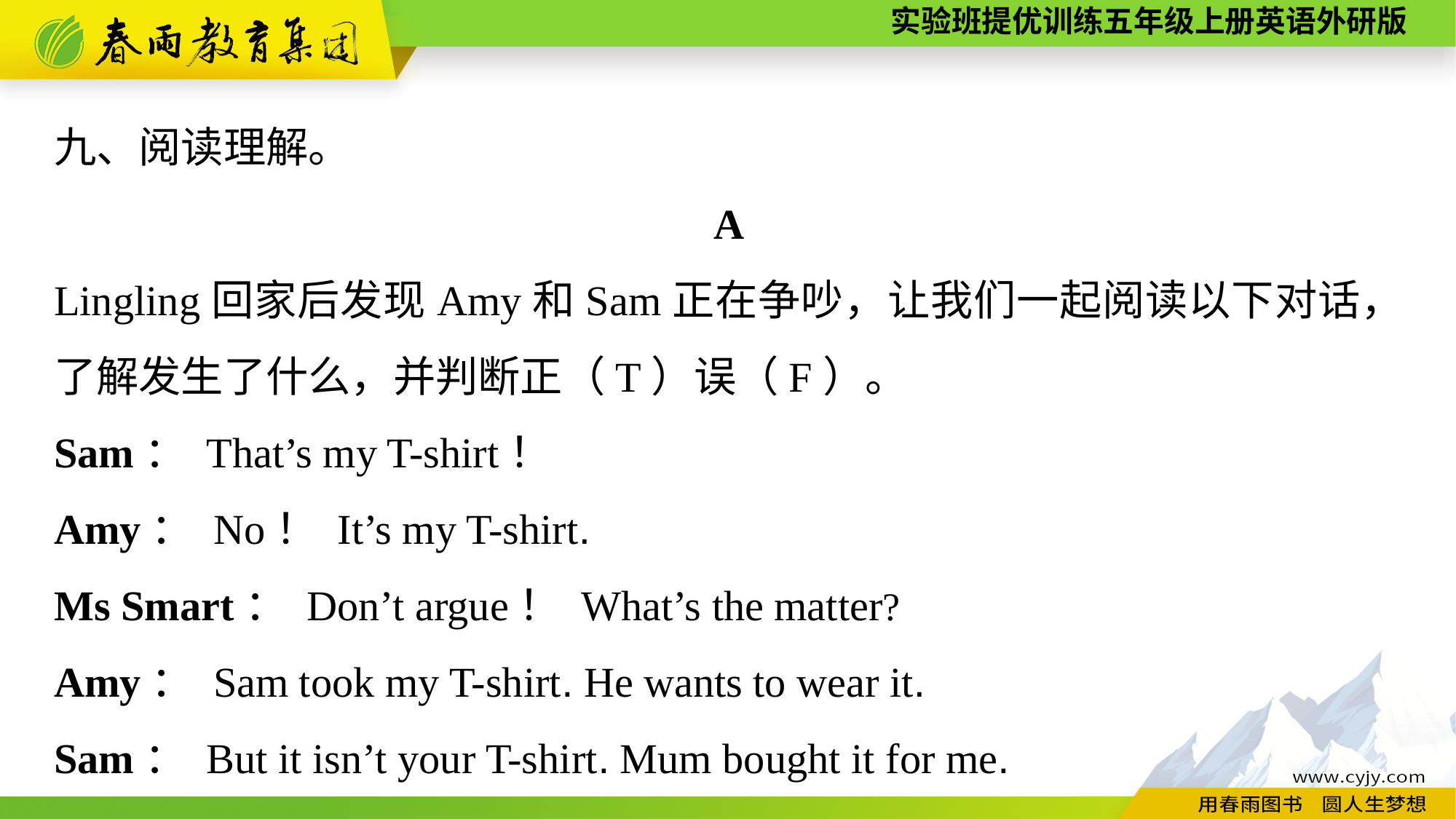

九、阅读理解。
A
Lingling回家后发现Amy和Sam正在争吵，让我们一起阅读以下对话，了解发生了什么，并判断正（T）误（F）。
Sam： That’s my T-shirt！
Amy： No！ It’s my T-shirt.
Ms Smart： Don’t argue！ What’s the matter?
Amy： Sam took my T-shirt. He wants to wear it.
Sam： But it isn’t your T-shirt. Mum bought it for me.